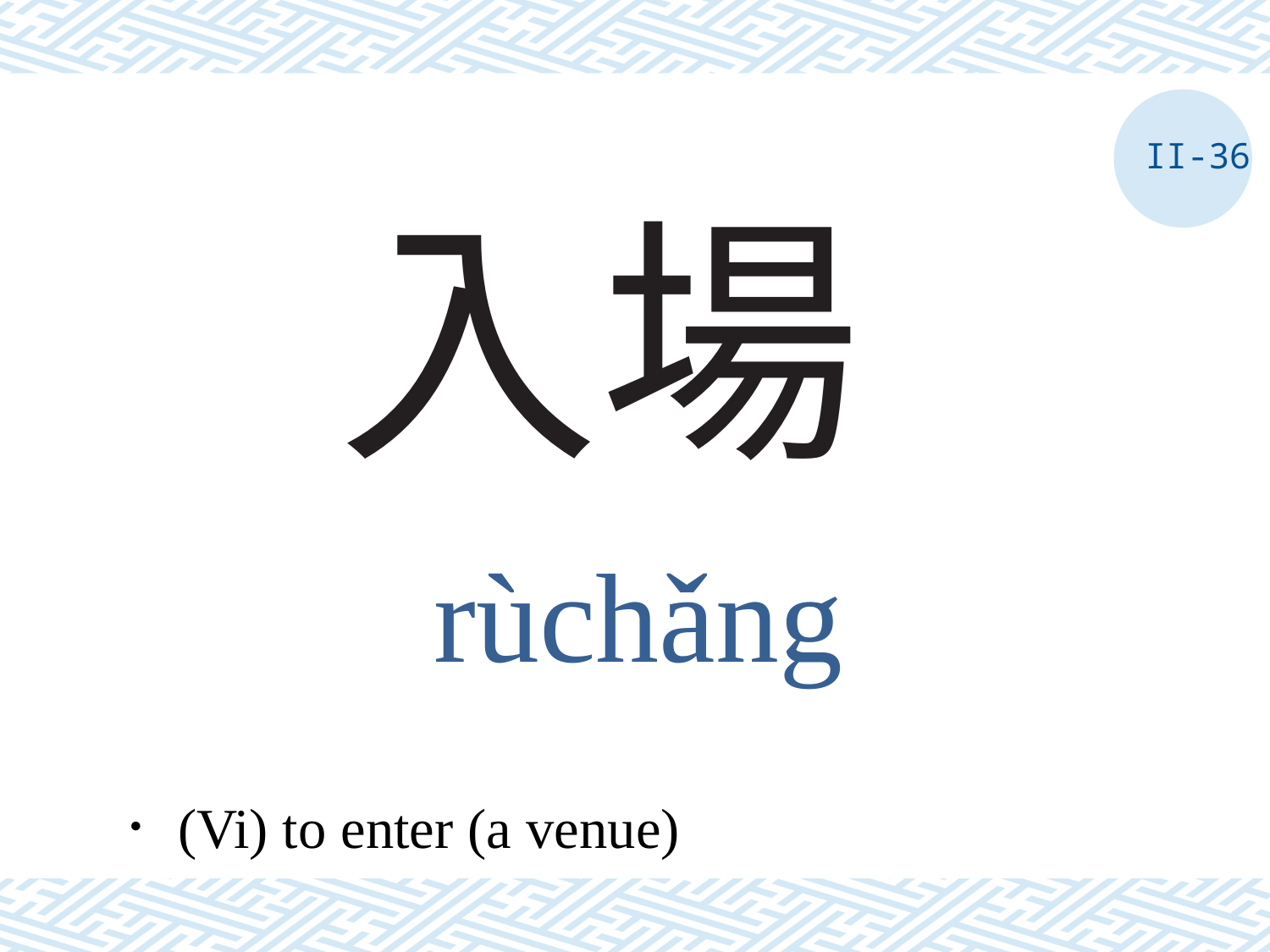

II-36
# 入場
rùchǎng
．(Vi) to enter (a venue)